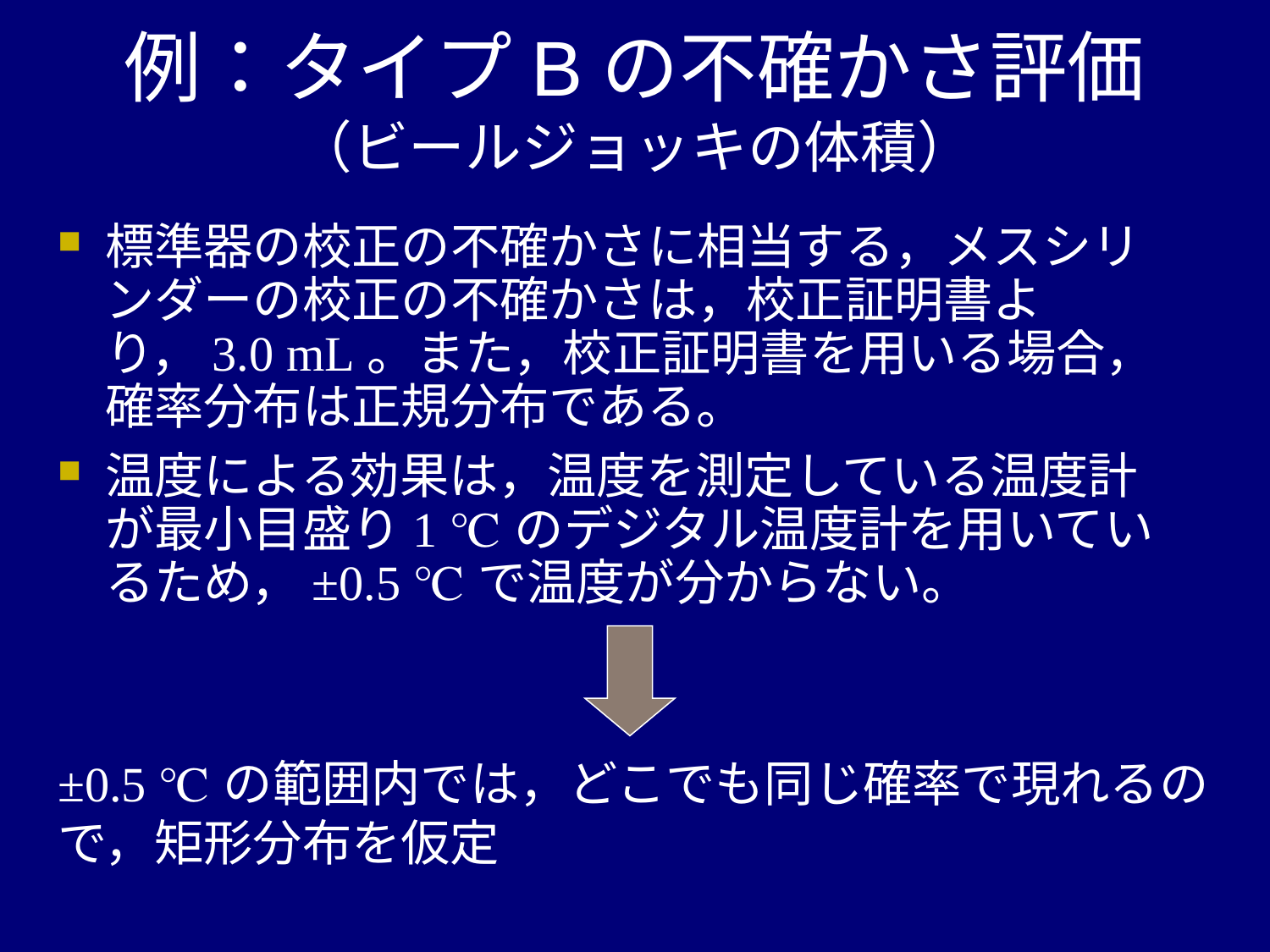

例：タイプBの不確かさ評価
（ビールジョッキの体積）
標準器の校正の不確かさに相当する，メスシリンダーの校正の不確かさは，校正証明書より，3.0 mL。また，校正証明書を用いる場合，確率分布は正規分布である。

温度による効果は，温度を測定している温度計が最小目盛り1 ℃のデジタル温度計を用いているため，±0.5 ℃で温度が分からない。

±0.5 ℃の範囲内では，どこでも同じ確率で現れるので，矩形分布を仮定